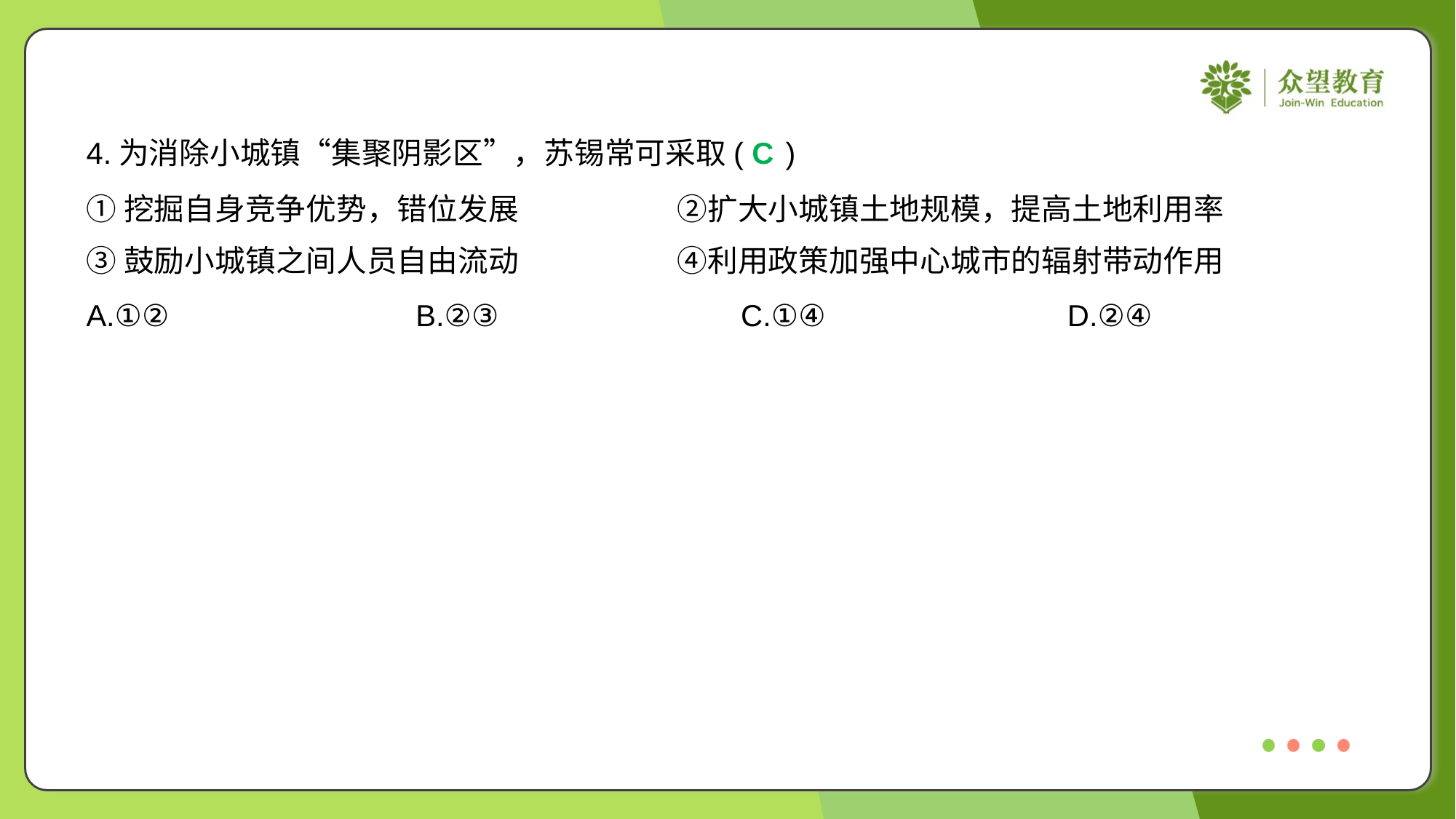

4.为消除小城镇“集聚阴影区”，苏锡常可采取(     )
C
①挖掘自身竞争优势，错位发展	②扩大小城镇土地规模，提高土地利用率
③鼓励小城镇之间人员自由流动	④利用政策加强中心城市的辐射带动作用
A.①②	B.②③	C.①④	D.②④